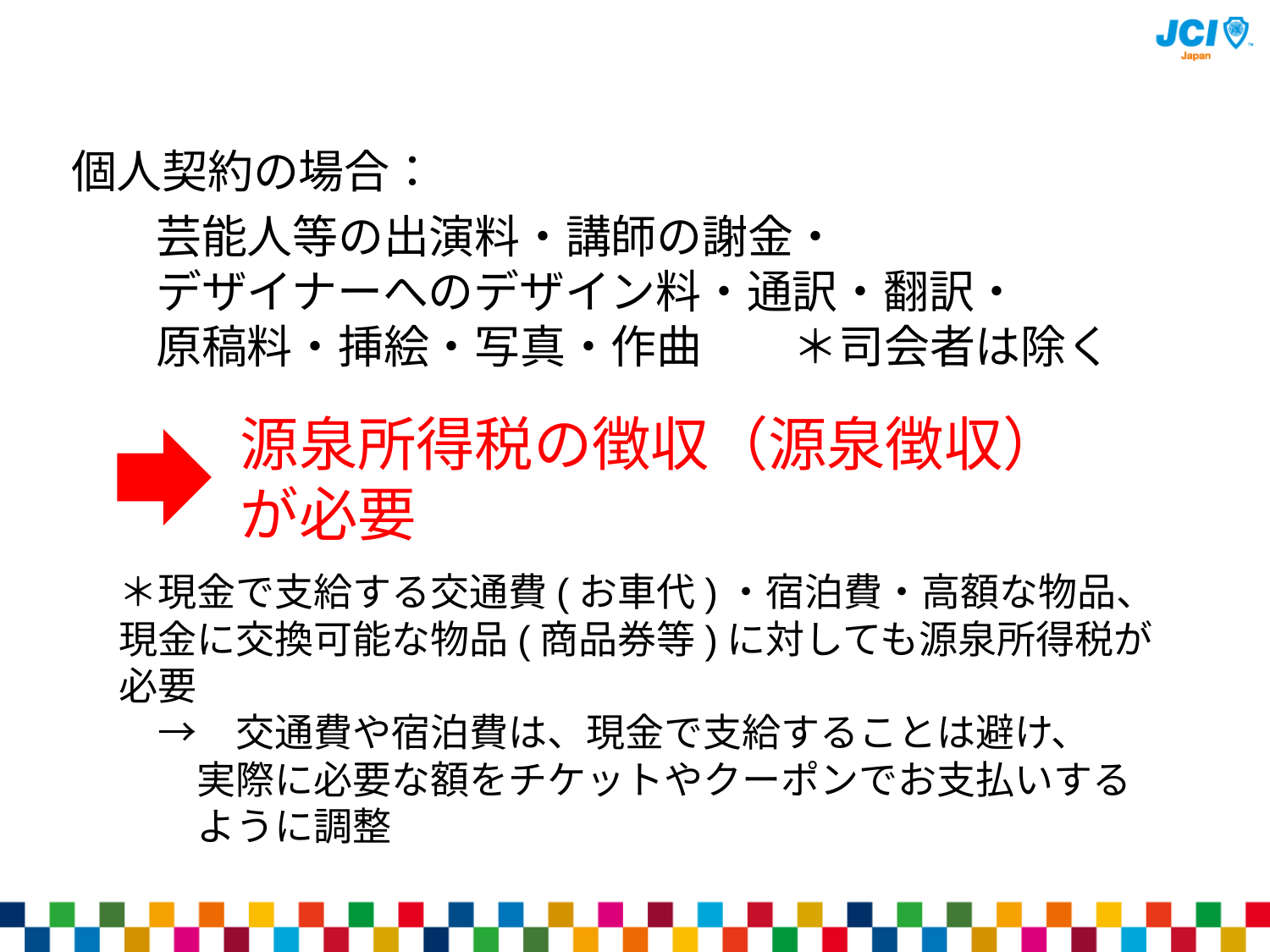

個人契約の場合：
　　芸能人等の出演料・講師の謝金・
　　デザイナーへのデザイン料・通訳・翻訳・
　　原稿料・挿絵・写真・作曲　　＊司会者は除く

源泉所得税の徴収（源泉徴収）が必要

＊現金で支給する交通費(お車代)・宿泊費・高額な物品、
現金に交換可能な物品(商品券等)に対しても源泉所得税が
必要
　→　交通費や宿泊費は、現金で支給することは避け、
　　実際に必要な額をチケットやクーポンでお支払いする
　　ように調整